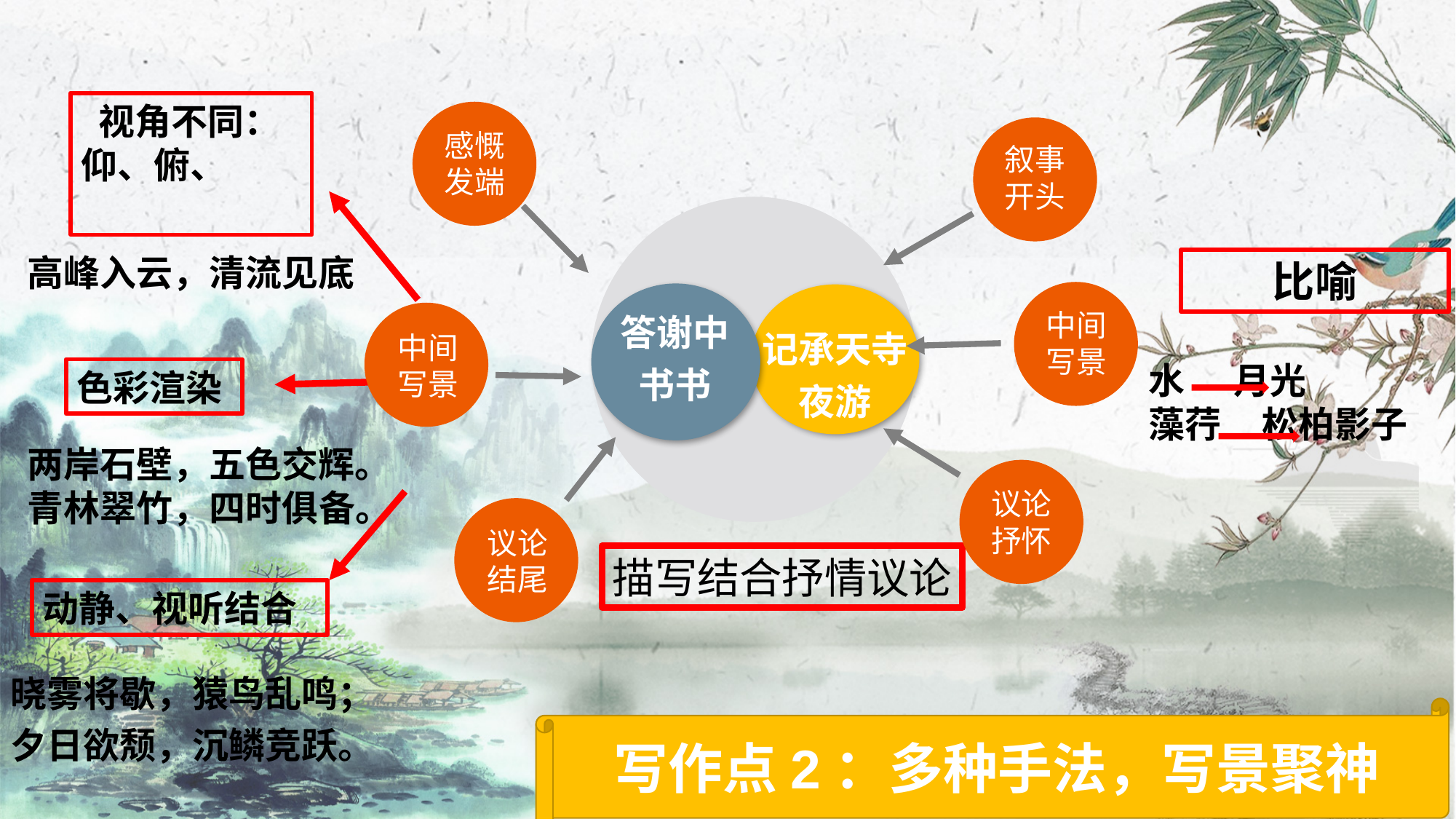

视角不同：
仰、俯、

色彩渲染

动静、视听结合

感慨发端

叙事开头

中间写景

中间写景

议论抒怀

议论结尾

答谢中书书

记承天寺夜游
高峰入云，清流见底
比喻
水      月光
藻荇     松柏影子

两岸石壁，五色交辉。
青林翠竹，四时俱备。
描写结合抒情议论
晓雾将歇，猿鸟乱鸣；
夕日欲颓，沉鳞竞跃。
写作点2：多种手法，写景聚神